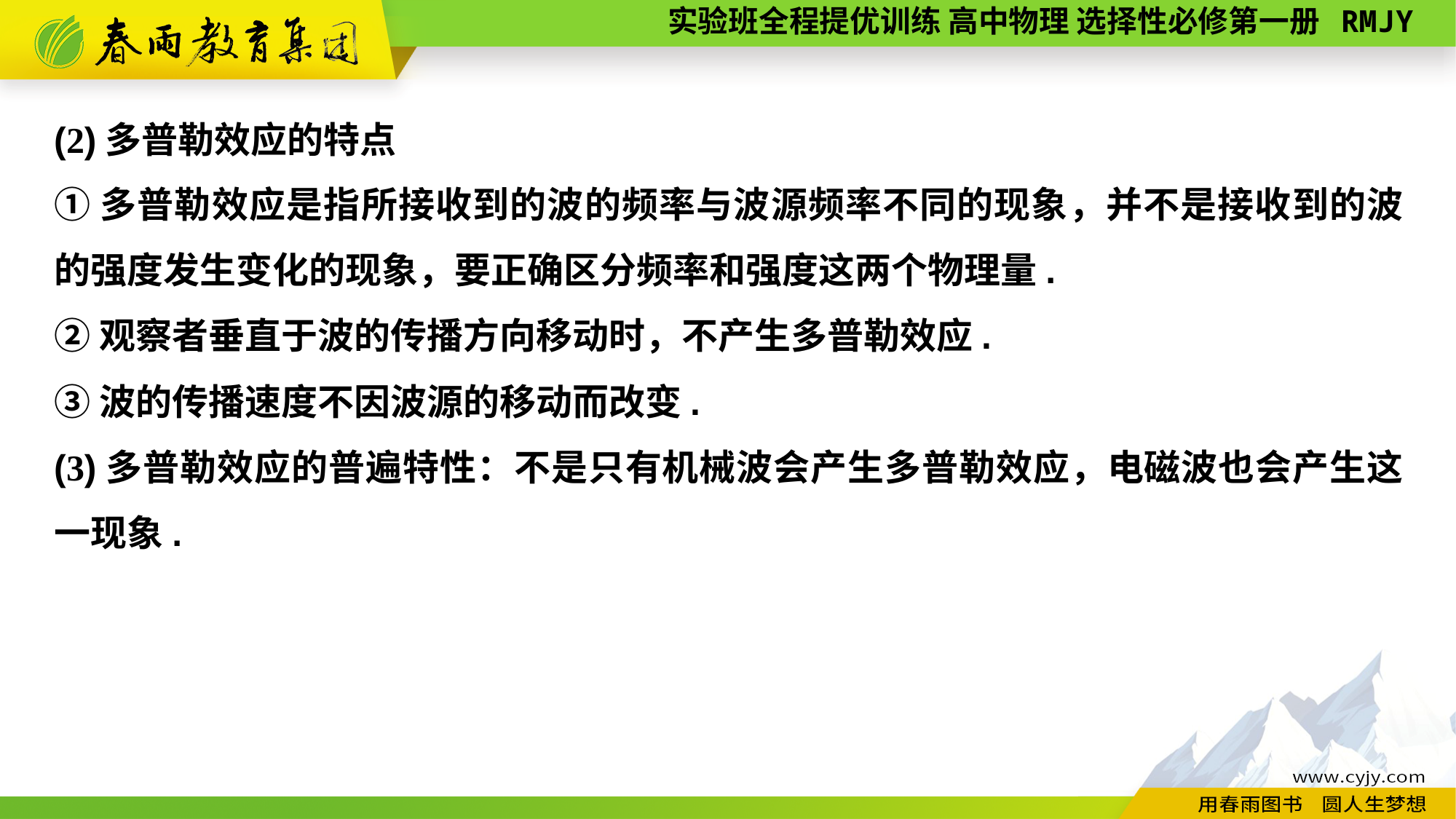

(2)多普勒效应的特点
①多普勒效应是指所接收到的波的频率与波源频率不同的现象，并不是接收到的波的强度发生变化的现象，要正确区分频率和强度这两个物理量.
②观察者垂直于波的传播方向移动时，不产生多普勒效应.
③波的传播速度不因波源的移动而改变.
(3)多普勒效应的普遍特性：不是只有机械波会产生多普勒效应，电磁波也会产生这一现象.